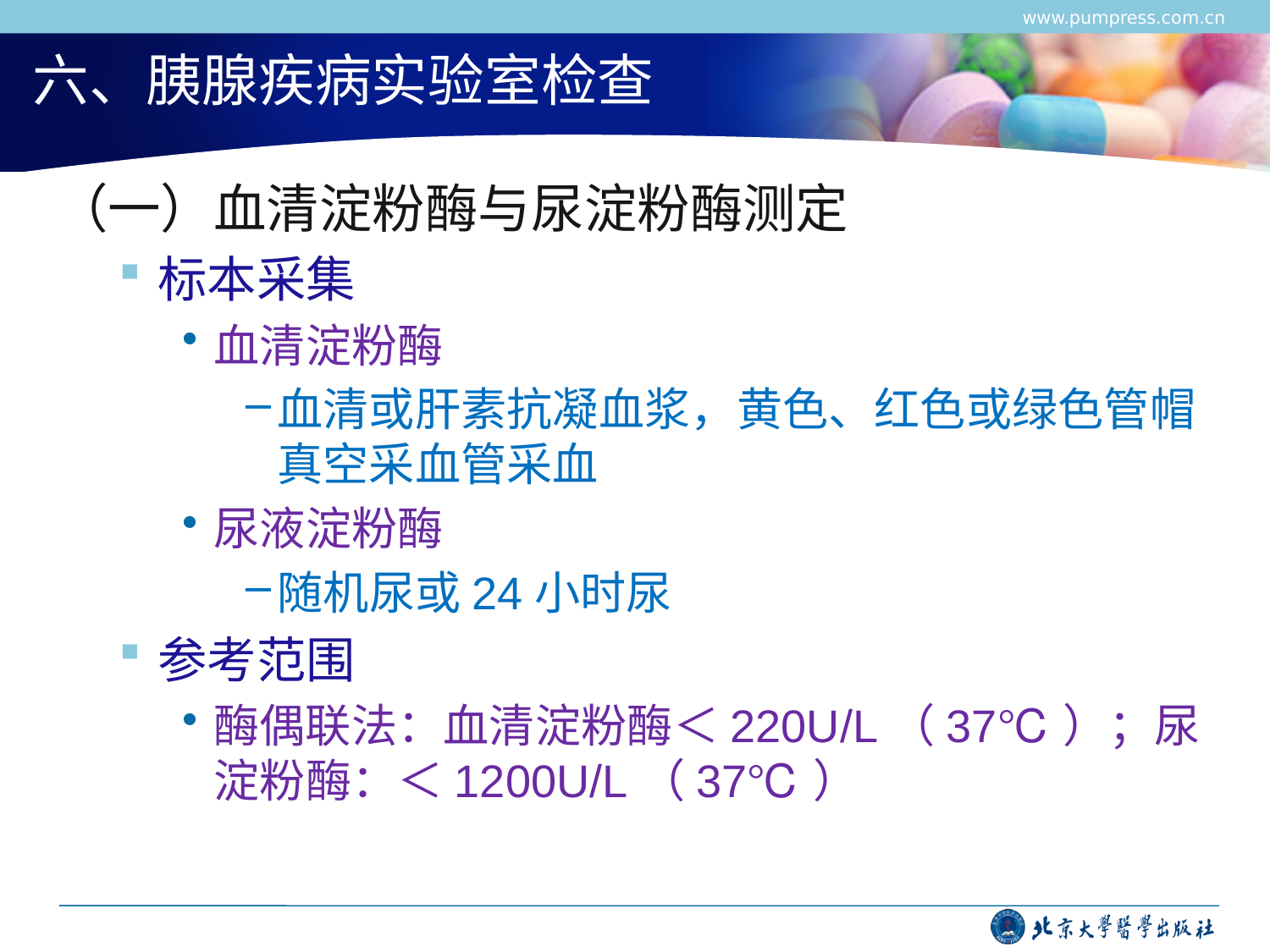

www.pumpress.com.cn
# 六、胰腺疾病实验室检查
（一）血清淀粉酶与尿淀粉酶测定
标本采集
血清淀粉酶
血清或肝素抗凝血浆，黄色、红色或绿色管帽真空采血管采血
尿液淀粉酶
随机尿或24小时尿
参考范围
酶偶联法：血清淀粉酶＜220U/L（37℃）；尿淀粉酶：＜1200U/L（37℃）